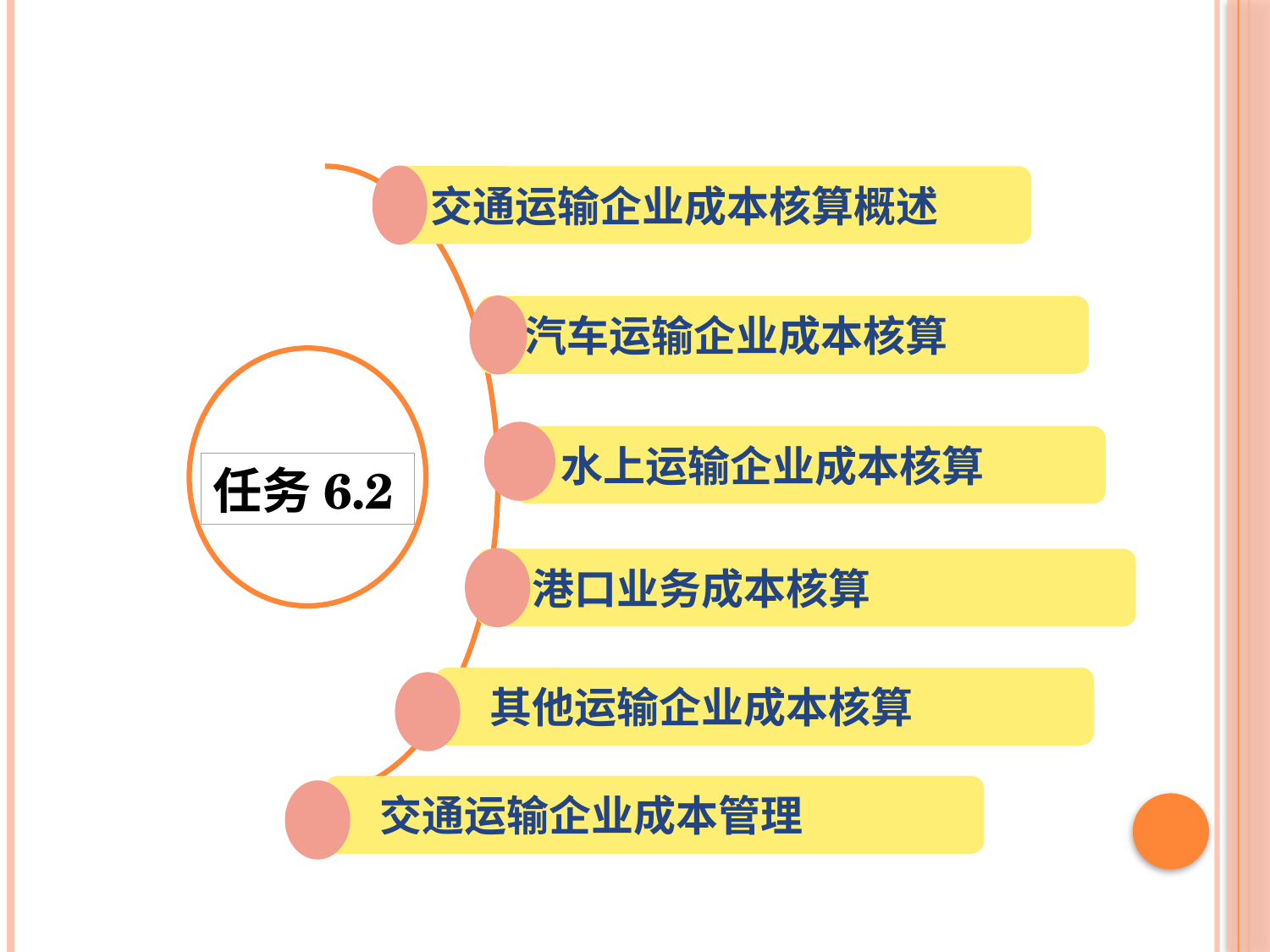

交通运输企业成本核算概述

  汽车运输企业成本核算

  水上运输企业成本核算
任务6.2

   港口业务成本核算
   其他运输企业成本核算

   交通运输企业成本管理